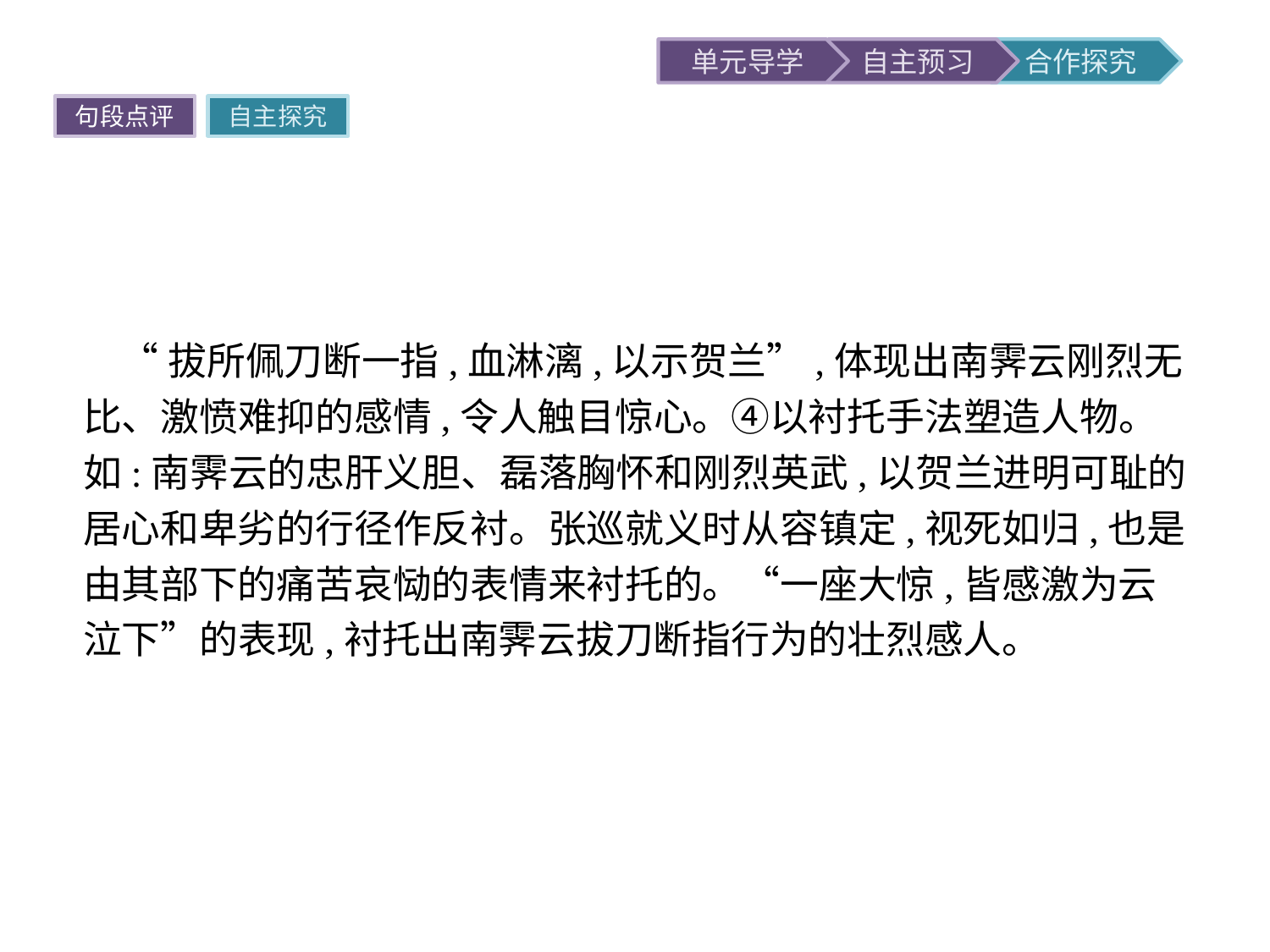

句段点评
自主探究
“拔所佩刀断一指,血淋漓,以示贺兰”,体现出南霁云刚烈无比、激愤难抑的感情,令人触目惊心。④以衬托手法塑造人物。如:南霁云的忠肝义胆、磊落胸怀和刚烈英武,以贺兰进明可耻的居心和卑劣的行径作反衬。张巡就义时从容镇定,视死如归,也是由其部下的痛苦哀恸的表情来衬托的。“一座大惊,皆感激为云泣下”的表现,衬托出南霁云拔刀断指行为的壮烈感人。